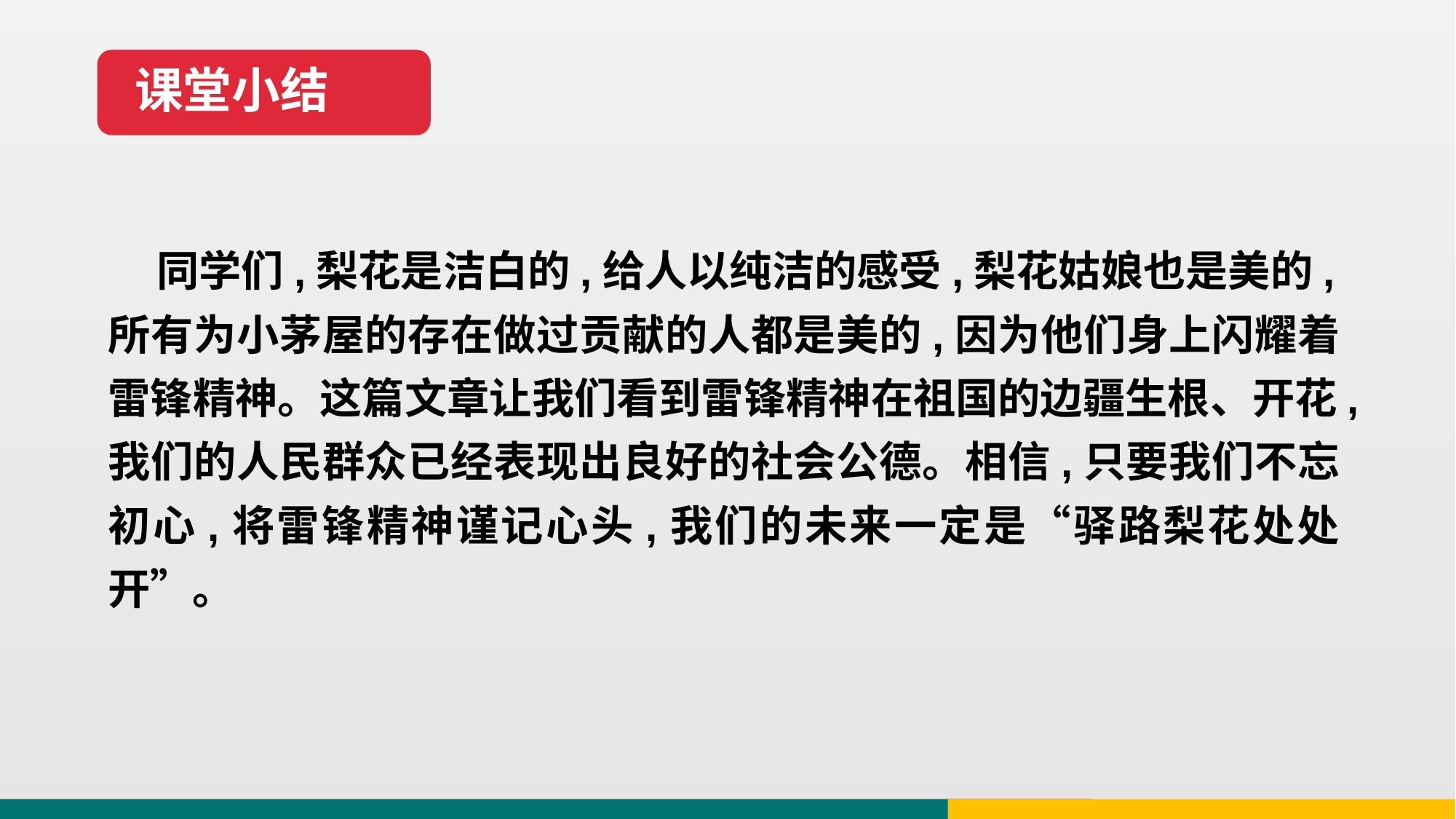

课堂小结
    同学们,梨花是洁白的,给人以纯洁的感受,梨花姑娘也是美的,所有为小茅屋的存在做过贡献的人都是美的,因为他们身上闪耀着雷锋精神。这篇文章让我们看到雷锋精神在祖国的边疆生根、开花,我们的人民群众已经表现出良好的社会公德。相信,只要我们不忘初心,将雷锋精神谨记心头,我们的未来一定是“驿路梨花处处开”。